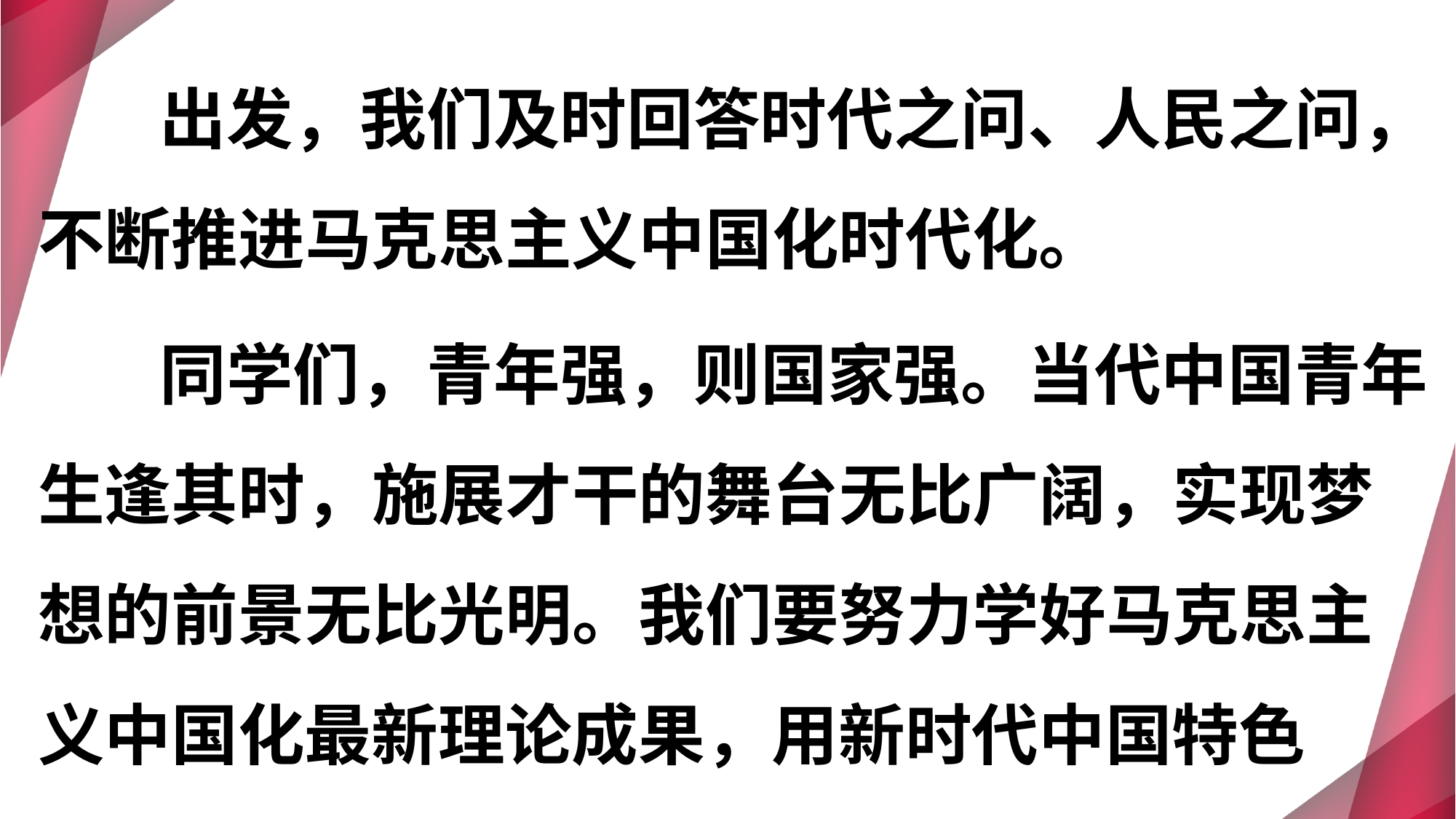

出发，我们及时回答时代之问、人民之问，不断推进马克思主义中国化时代化。
       同学们，青年强，则国家强。当代中国青年生逢其时，施展才干的舞台无比广阔，实现梦想的前景无比光明。我们要努力学好马克思主义中国化最新理论成果，用新时代中国特色